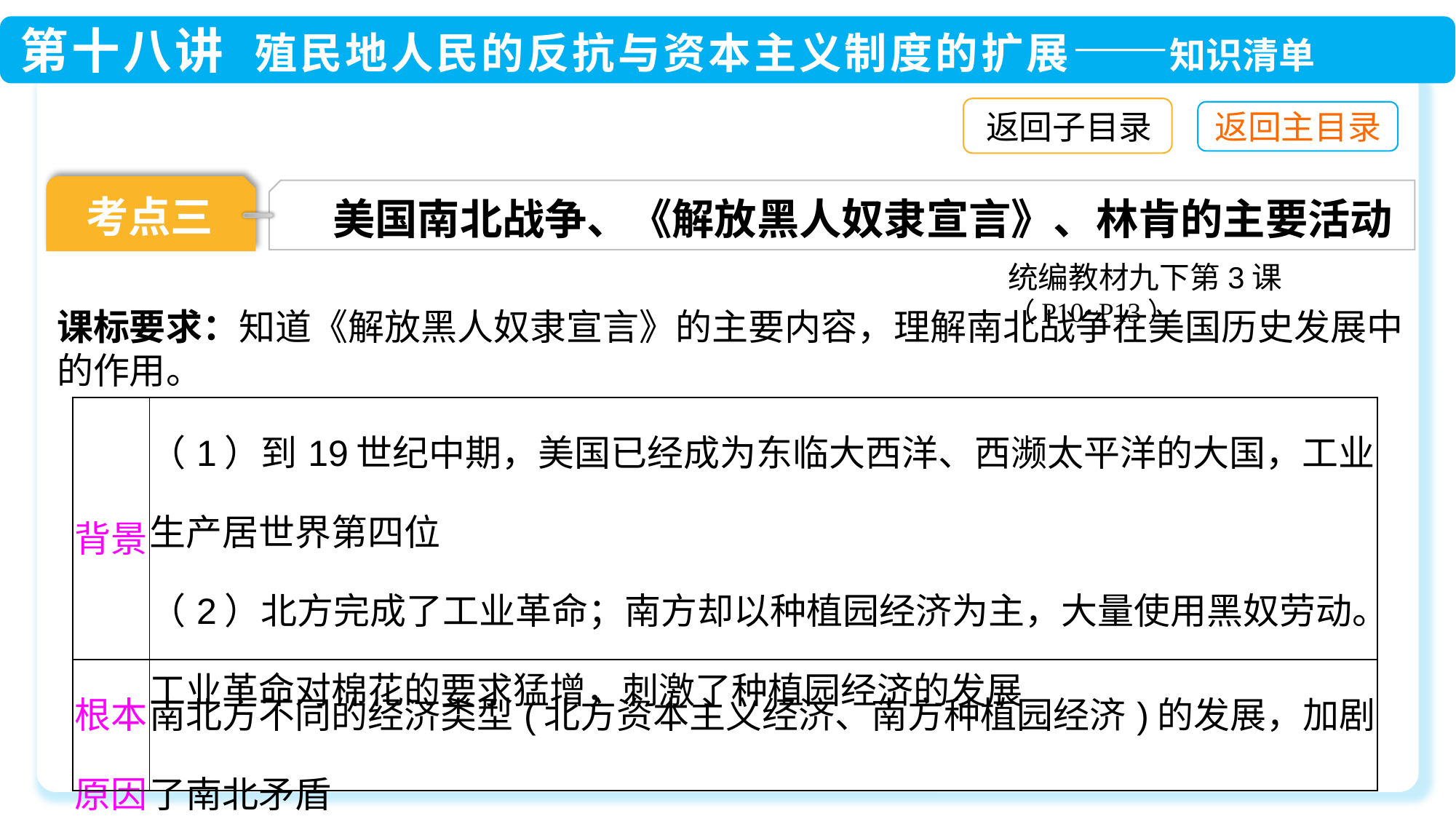

返回子目录
考点三
美国南北战争、《解放黑人奴隶宣言》、林肯的主要活动

统编教材九下第3课（P10~P13）
课标要求：知道《解放黑人奴隶宣言》的主要内容，理解南北战争在美国历史发展中的作用。
| 背景 | （1）到19世纪中期，美国已经成为东临大西洋、西濒太平洋的大国，工业生产居世界第四位 （2）北方完成了工业革命；南方却以种植园经济为主，大量使用黑奴劳动。工业革命对棉花的要求猛增，刺激了种植园经济的发展 |
| --- | --- |
| 根本原因 | 南北方不同的经济类型(北方资本主义经济、南方种植园经济)的发展，加剧了南北矛盾 |